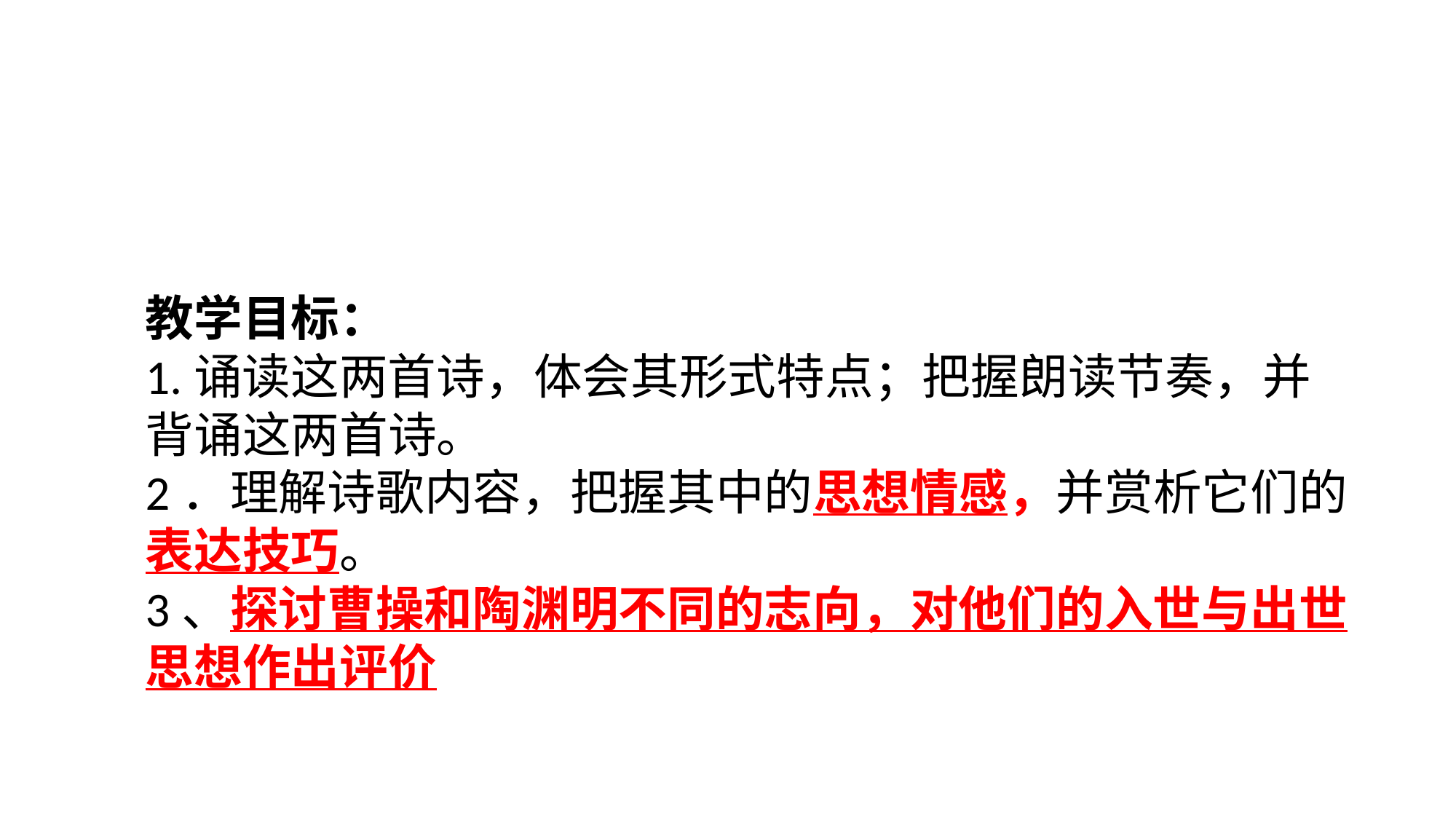

教学目标：
1.诵读这两首诗，体会其形式特点；把握朗读节奏，并背诵这两首诗。
2．理解诗歌内容，把握其中的思想情感，并赏析它们的表达技巧。
3、探讨曹操和陶渊明不同的志向，对他们的入世与出世思想作出评价